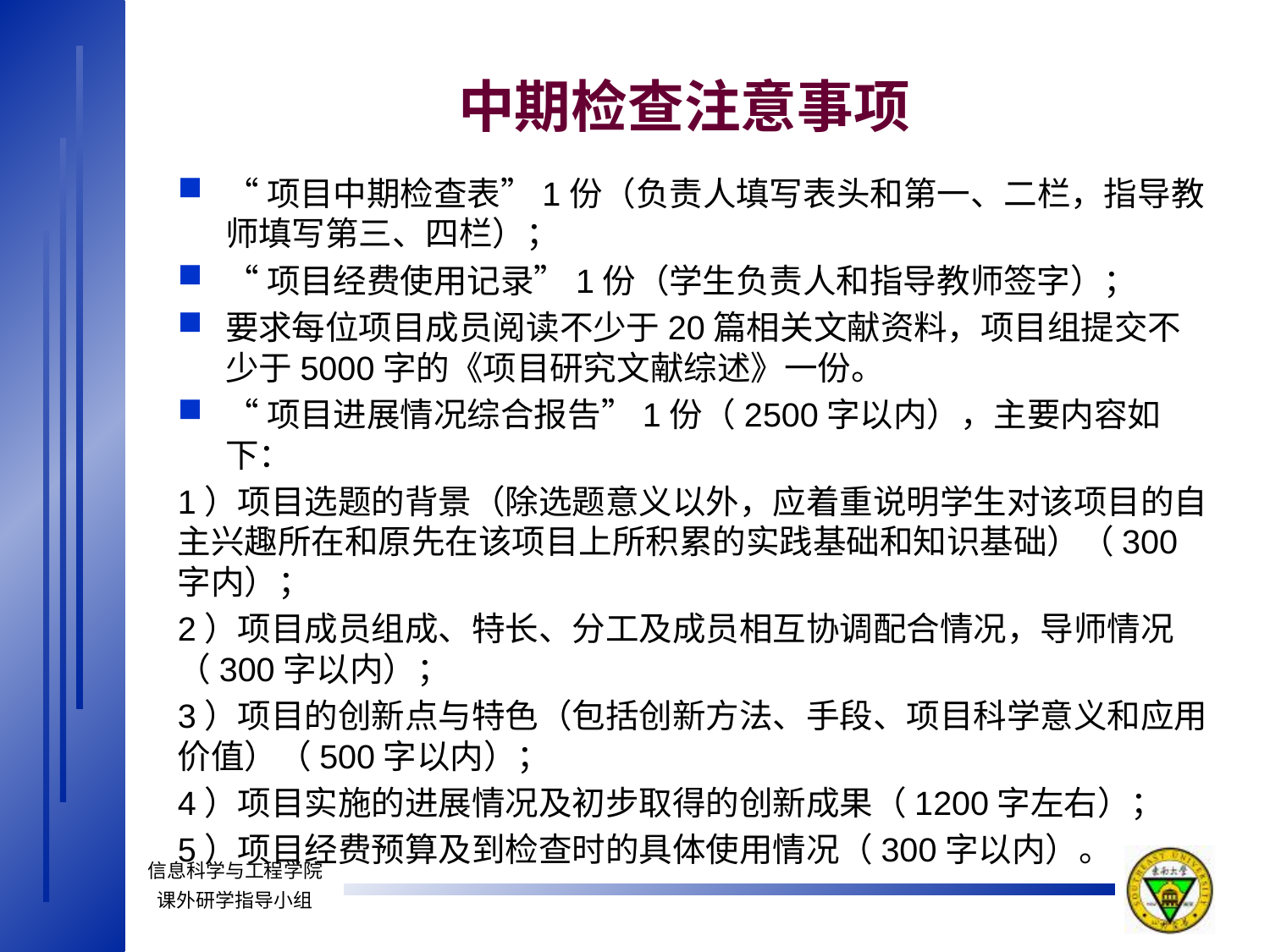

中期检查注意事项
“项目中期检查表”1份（负责人填写表头和第一、二栏，指导教师填写第三、四栏）；
“项目经费使用记录”1份（学生负责人和指导教师签字）；
要求每位项目成员阅读不少于20篇相关文献资料，项目组提交不少于5000字的《项目研究文献综述》一份。
“项目进展情况综合报告”1份（2500字以内），主要内容如下：
1）项目选题的背景（除选题意义以外，应着重说明学生对该项目的自主兴趣所在和原先在该项目上所积累的实践基础和知识基础）（300字内）；
2）项目成员组成、特长、分工及成员相互协调配合情况，导师情况（300字以内）；
3）项目的创新点与特色（包括创新方法、手段、项目科学意义和应用价值）（500字以内）；
4）项目实施的进展情况及初步取得的创新成果（1200字左右）；
5）项目经费预算及到检查时的具体使用情况（300字以内）。